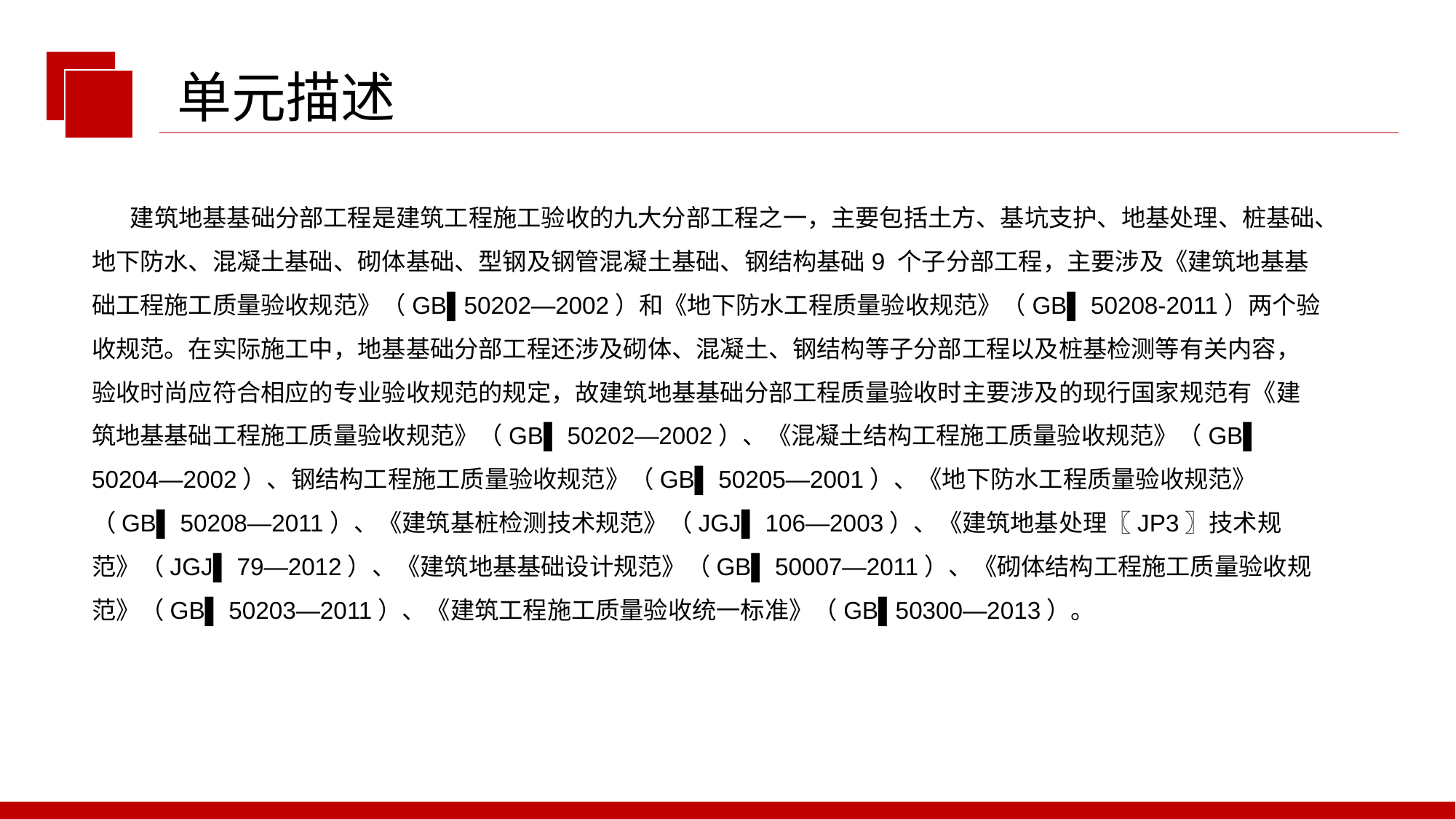

单元描述
      建筑地基基础分部工程是建筑工程施工验收的九大分部工程之一，主要包括土方、基坑支护、地基处理、桩基础、地下防水、混凝土基础、砌体基础、型钢及钢管混凝土基础、钢结构基础9 个子分部工程，主要涉及《建筑地基基础工程施工质量验收规范》（GB▌50202—2002）和《地下防水工程质量验收规范》（GB▌ 50208-2011）两个验收规范。在实际施工中，地基基础分部工程还涉及砌体、混凝土、钢结构等子分部工程以及桩基检测等有关内容，验收时尚应符合相应的专业验收规范的规定，故建筑地基基础分部工程质量验收时主要涉及的现行国家规范有《建筑地基基础工程施工质量验收规范》（GB▌ 50202—2002）、《混凝土结构工程施工质量验收规范》（GB▌ 50204—2002）、钢结构工程施工质量验收规范》（GB▌ 50205—2001）、《地下防水工程质量验收规范》（GB▌ 50208—2011）、《建筑基桩检测技术规范》（JGJ▌ 106—2003）、《建筑地基处理〖JP3〗技术规范》（JGJ▌ 79—2012）、《建筑地基基础设计规范》（GB▌ 50007—2011）、《砌体结构工程施工质量验收规范》（GB▌ 50203—2011）、《建筑工程施工质量验收统一标准》（GB▌50300—2013）。